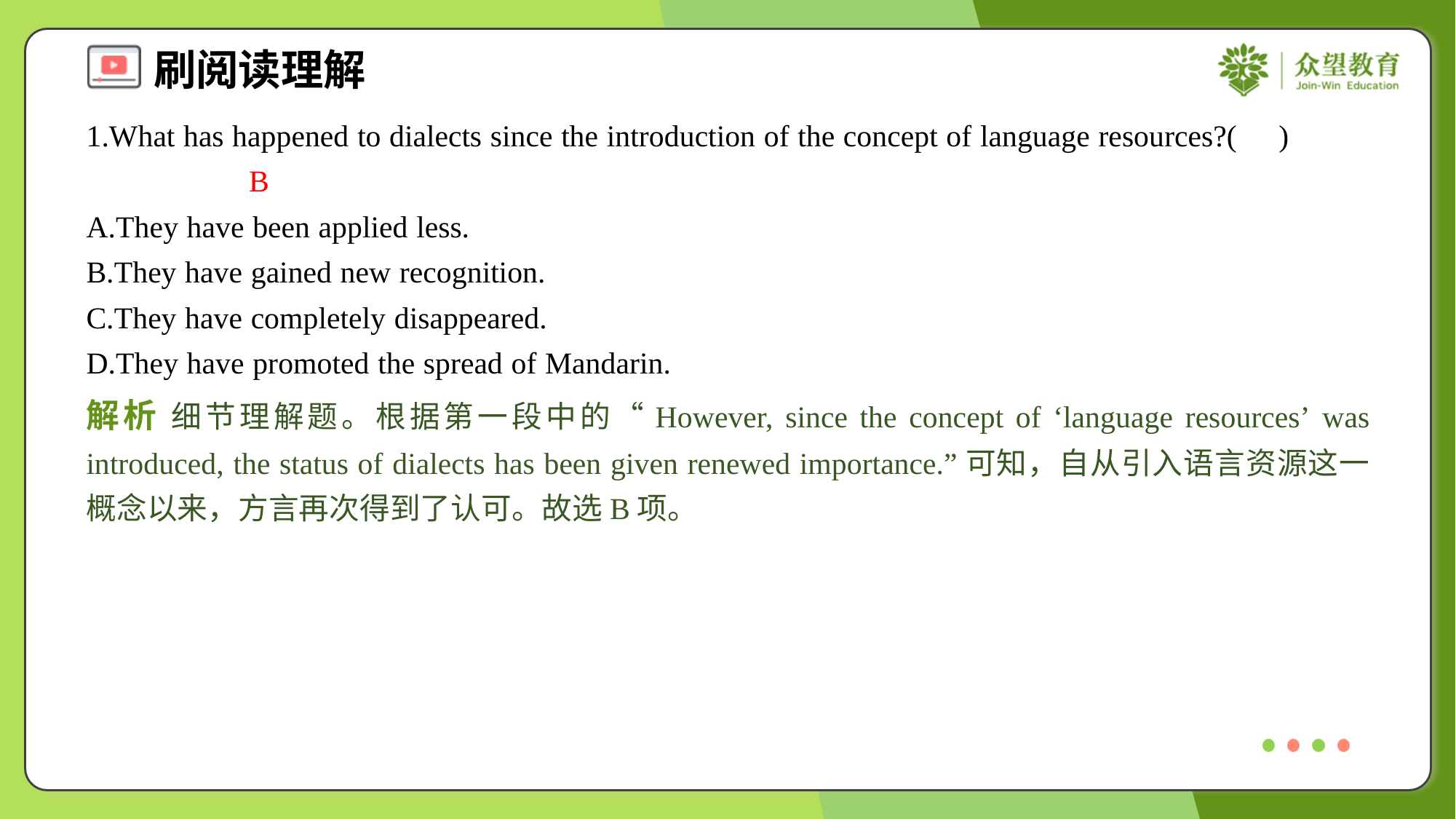

1.What has happened to dialects since the introduction of the concept of language resources?(     )
B
A.They have been applied less.
B.They have gained new recognition.
C.They have completely disappeared.
D.They have promoted the spread of Mandarin.
解析 细节理解题。根据第一段中的“However, since the concept of ‘language resources’ was introduced, the status of dialects has been given renewed importance.”可知，自从引入语言资源这一概念以来，方言再次得到了认可。故选B项。